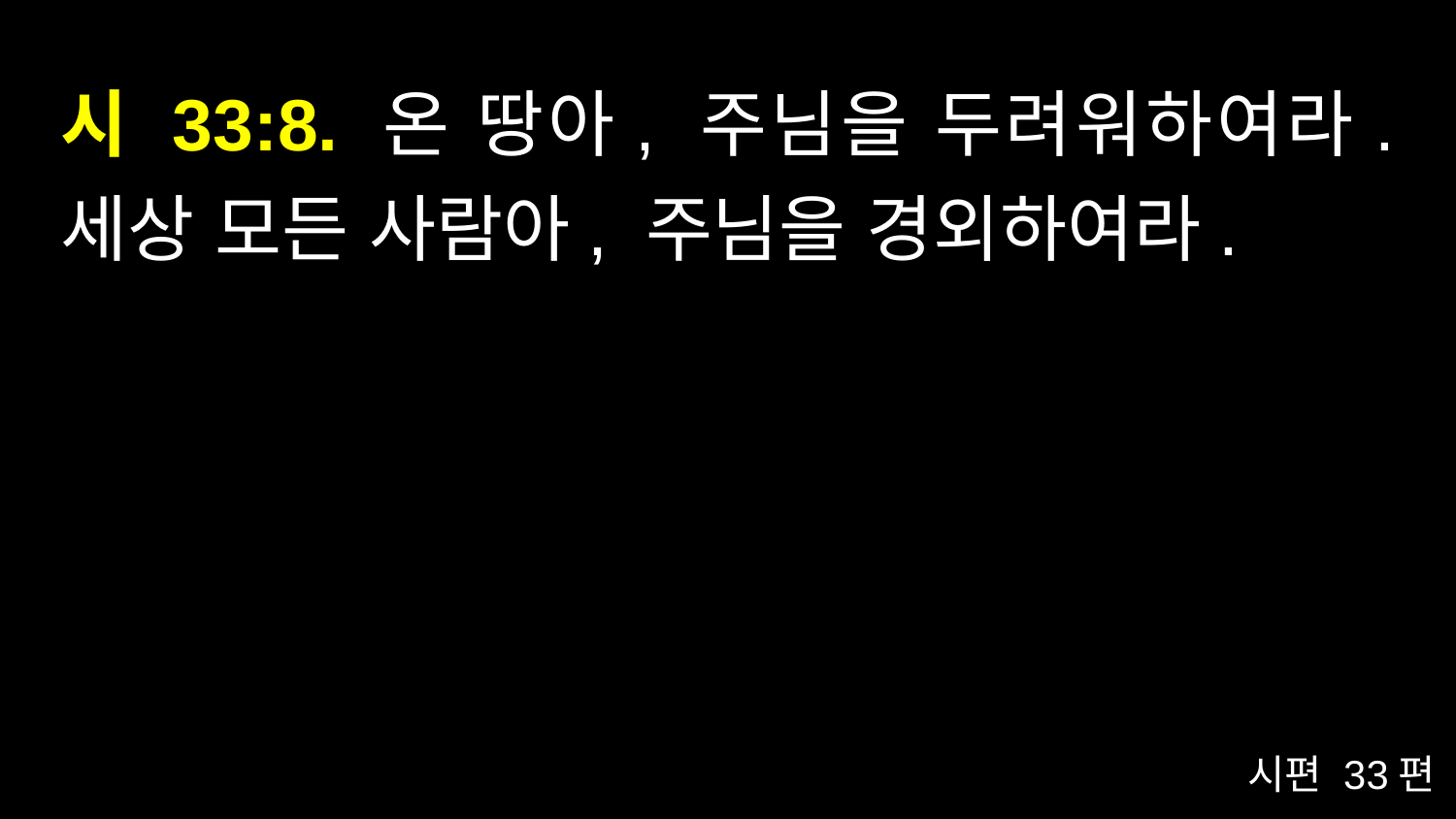

# 시 33:8. 온 땅아, 주님을 두려워하여라. 세상 모든 사람아, 주님을 경외하여라.
시편 33편